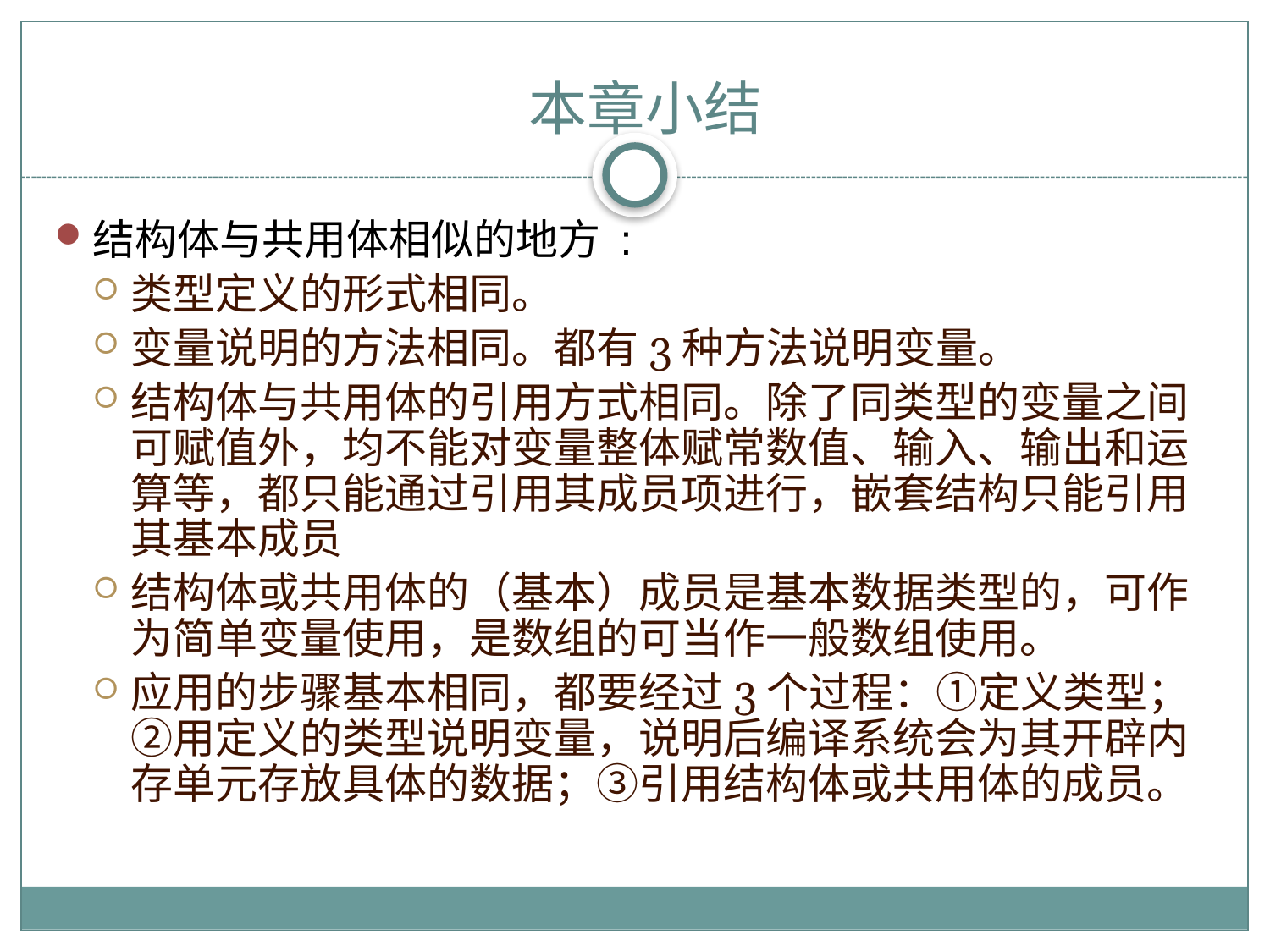

本章小结
结构体与共用体相似的地方 :
类型定义的形式相同。
变量说明的方法相同。都有3种方法说明变量。
结构体与共用体的引用方式相同。除了同类型的变量之间可赋值外，均不能对变量整体赋常数值、输入、输出和运算等，都只能通过引用其成员项进行，嵌套结构只能引用其基本成员
结构体或共用体的（基本）成员是基本数据类型的，可作为简单变量使用，是数组的可当作一般数组使用。
应用的步骤基本相同，都要经过3个过程：①定义类型；②用定义的类型说明变量，说明后编译系统会为其开辟内存单元存放具体的数据；③引用结构体或共用体的成员。